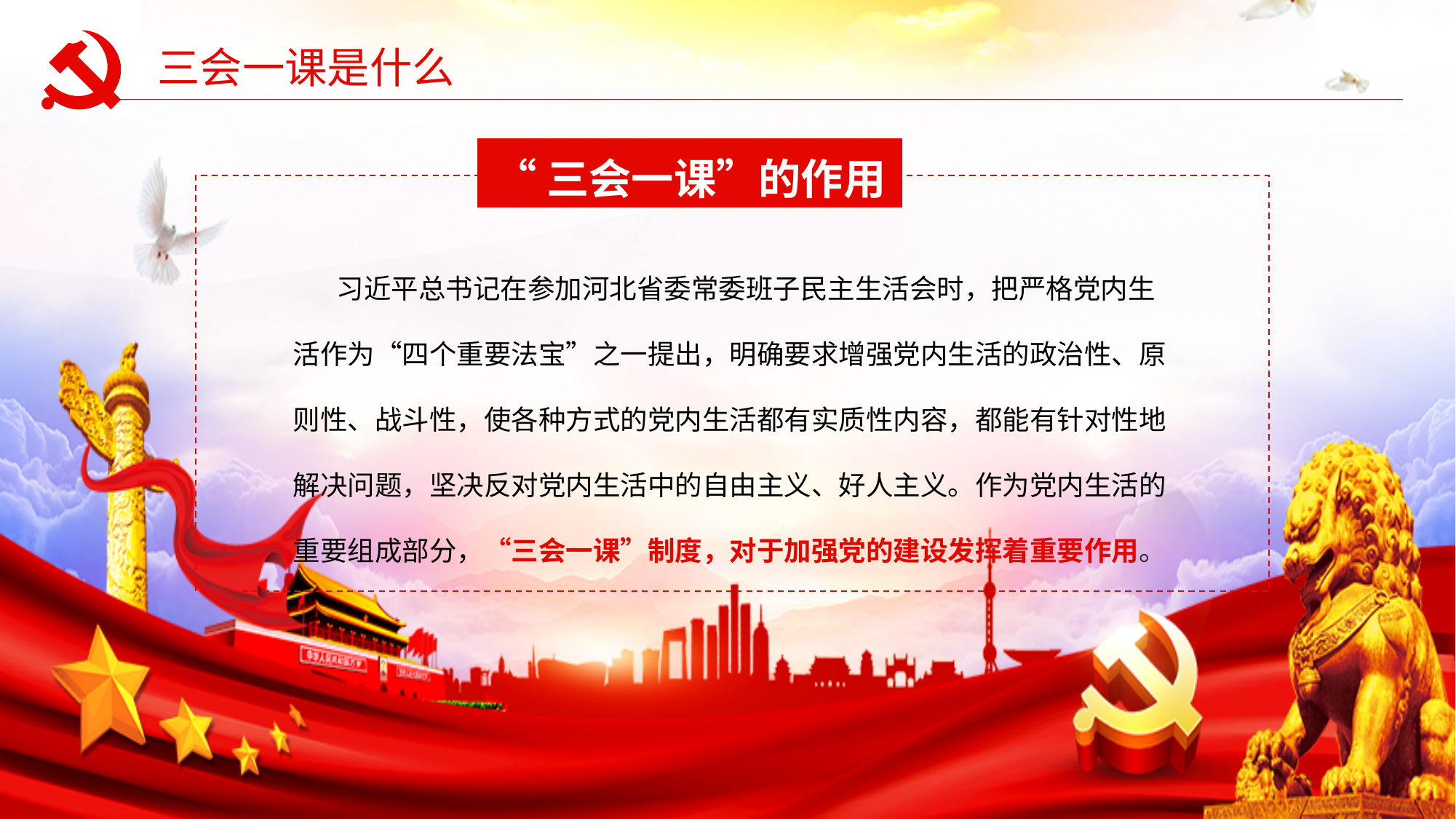

三会一课是什么
“三会一课”的作用

      习近平总书记在参加河北省委常委班子民主生活会时，把严格党内生活作为“四个重要法宝”之一提出，明确要求增强党内生活的政治性、原则性、战斗性，使各种方式的党内生活都有实质性内容，都能有针对性地解决问题，坚决反对党内生活中的自由主义、好人主义。作为党内生活的重要组成部分，“三会一课”制度，对于加强党的建设发挥着重要作用。